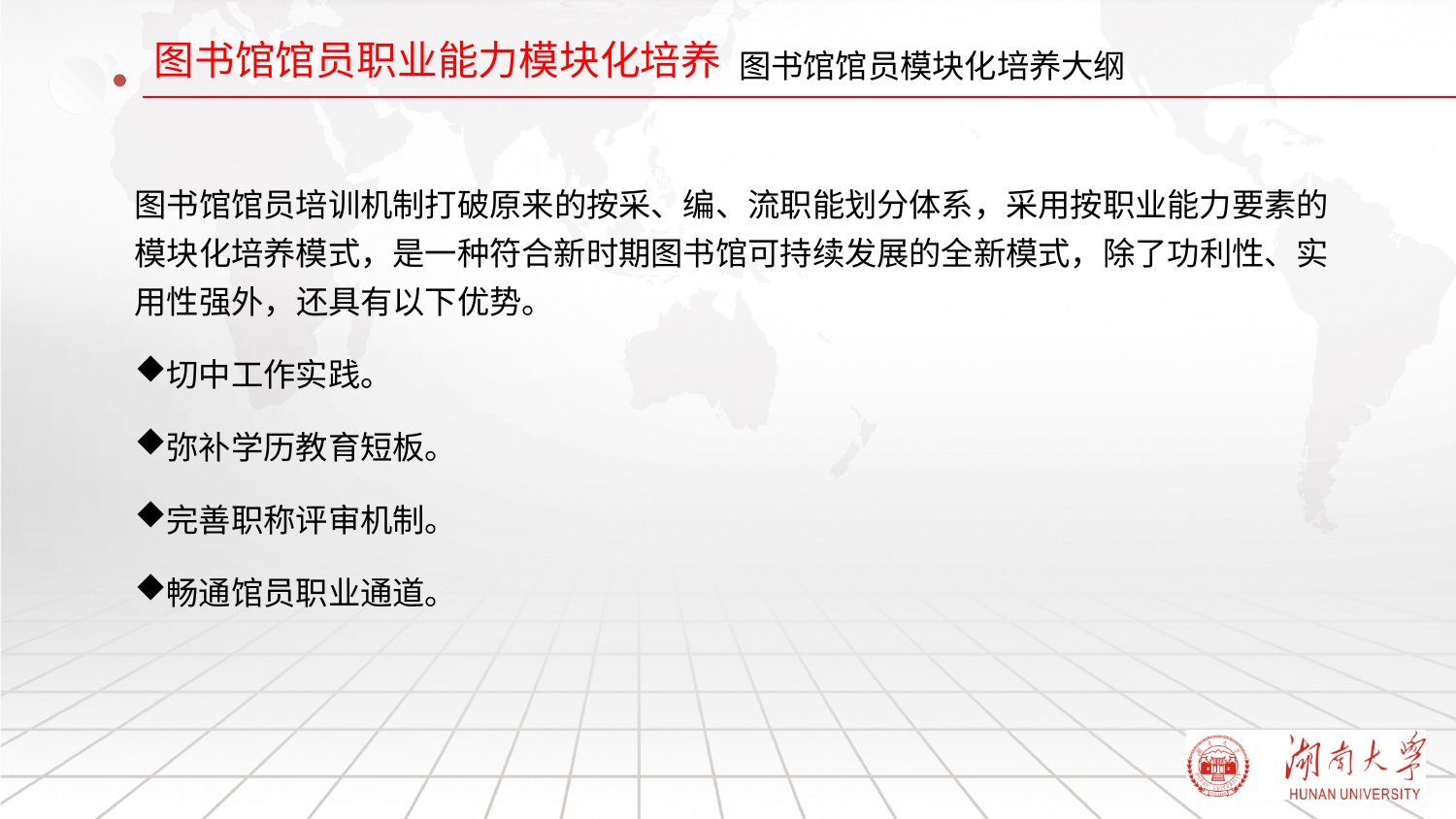

# 图书馆馆员模块化培养大纲
图书馆馆员培训机制打破原来的按采、编、流职能划分体系，采用按职业能力要素的模块化培养模式，是一种符合新时期图书馆可持续发展的全新模式，除了功利性、实用性强外，还具有以下优势。
切中工作实践。
弥补学历教育短板。
完善职称评审机制。
畅通馆员职业通道。